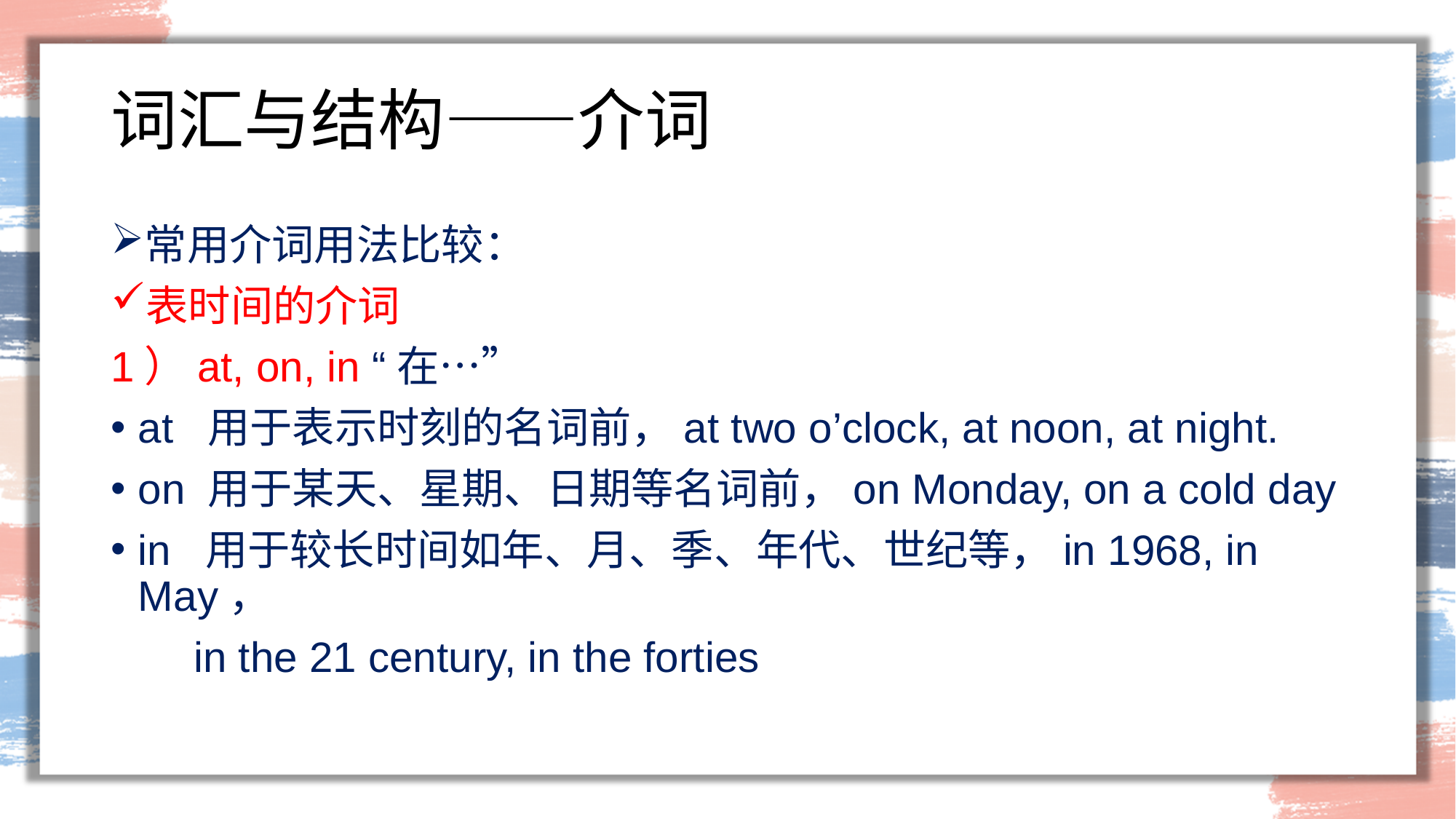

# 词汇与结构——介词
常用介词用法比较：
表时间的介词
1）at, on, in “在…”
at  用于表示时刻的名词前，at two o’clock, at noon, at night.
on 用于某天、星期、日期等名词前，on Monday, on a cold day
in  用于较长时间如年、月、季、年代、世纪等，in 1968, in May，
       in the 21 century, in the forties